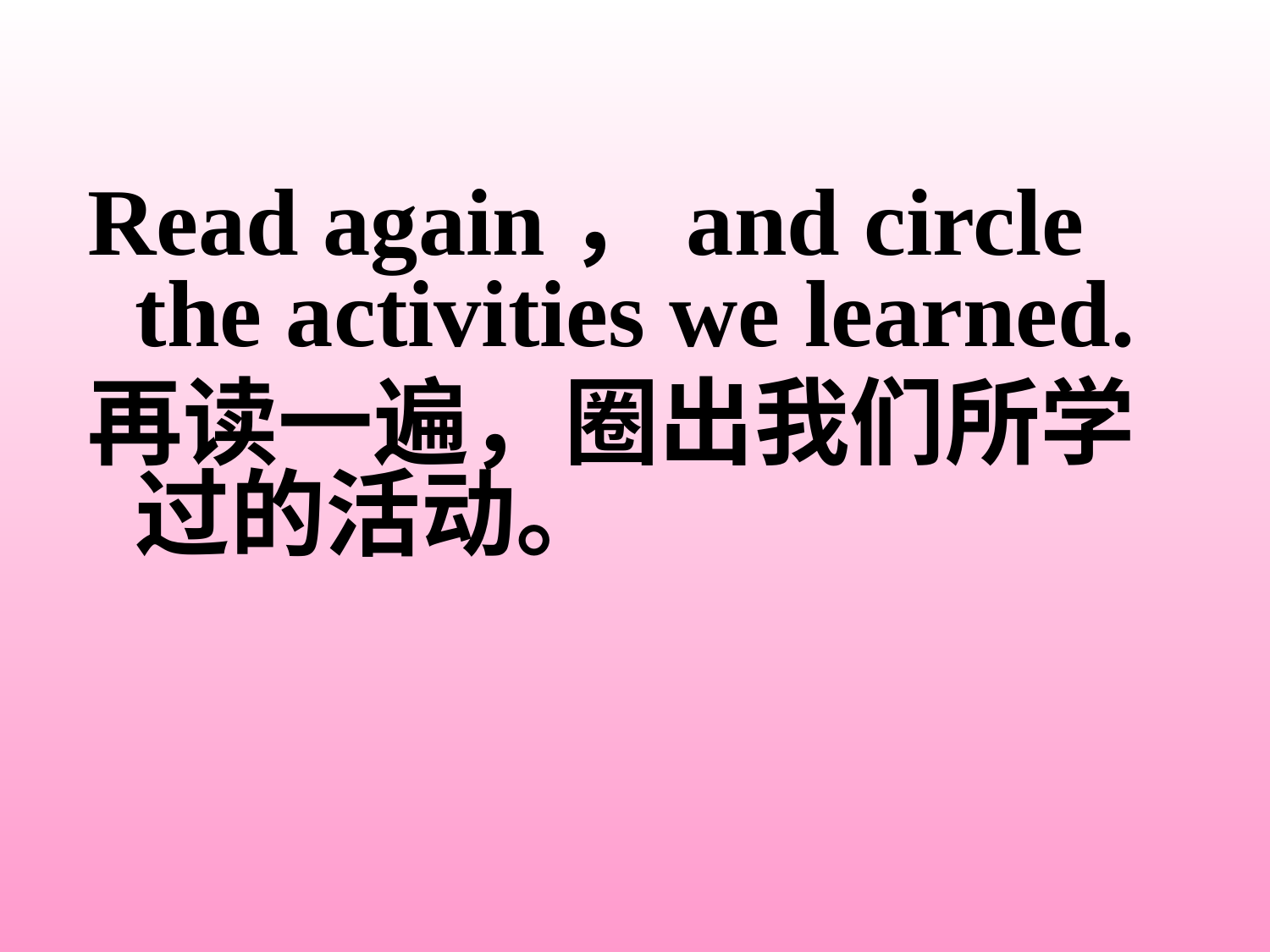

Read again，and circle the activities we learned.
再读一遍，圈出我们所学过的活动。